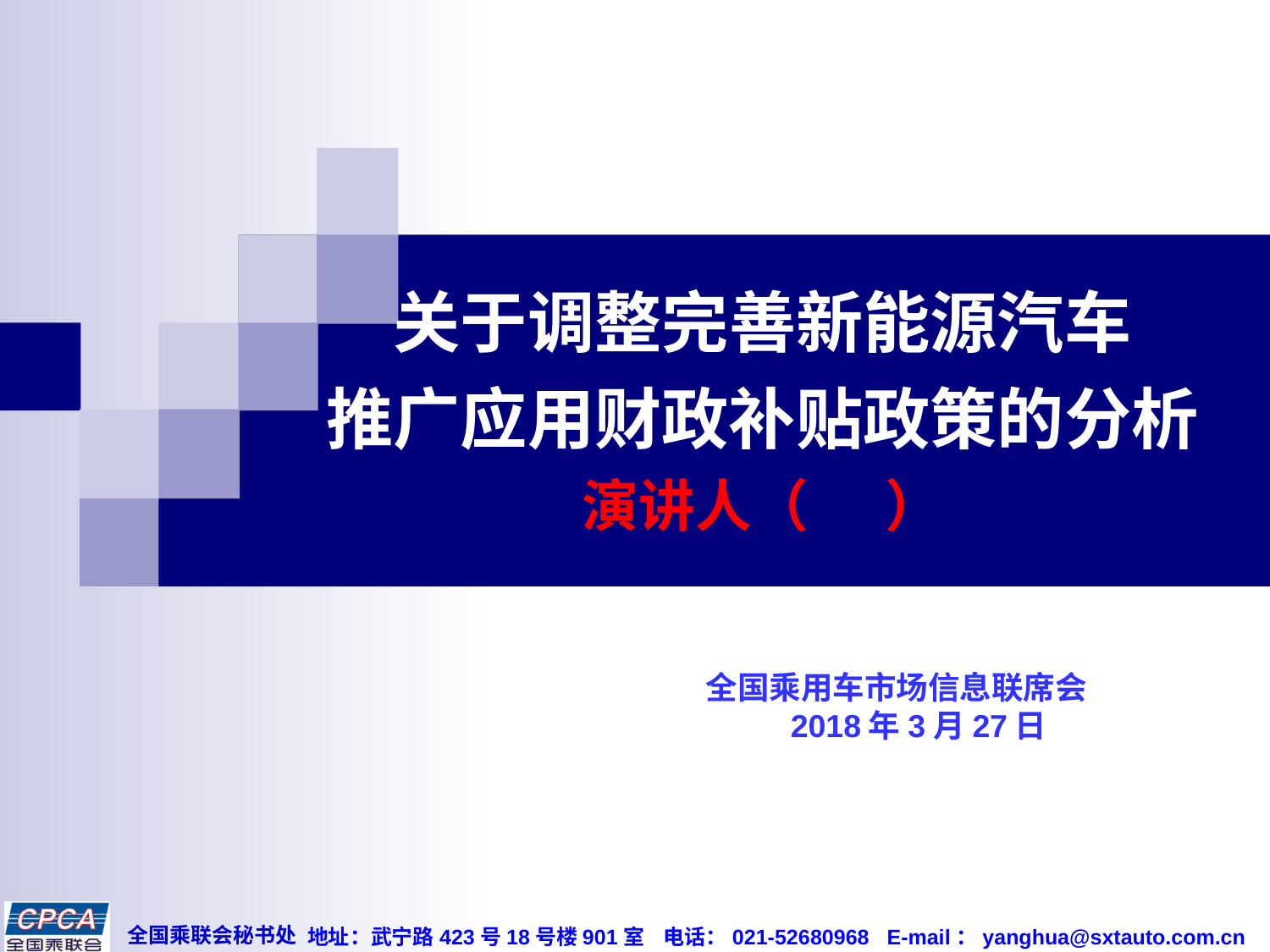

# 关于调整完善新能源汽车 推广应用财政补贴政策的分析 演讲人（      ）
  全国乘用车市场信息联席会
            2018年3月27日